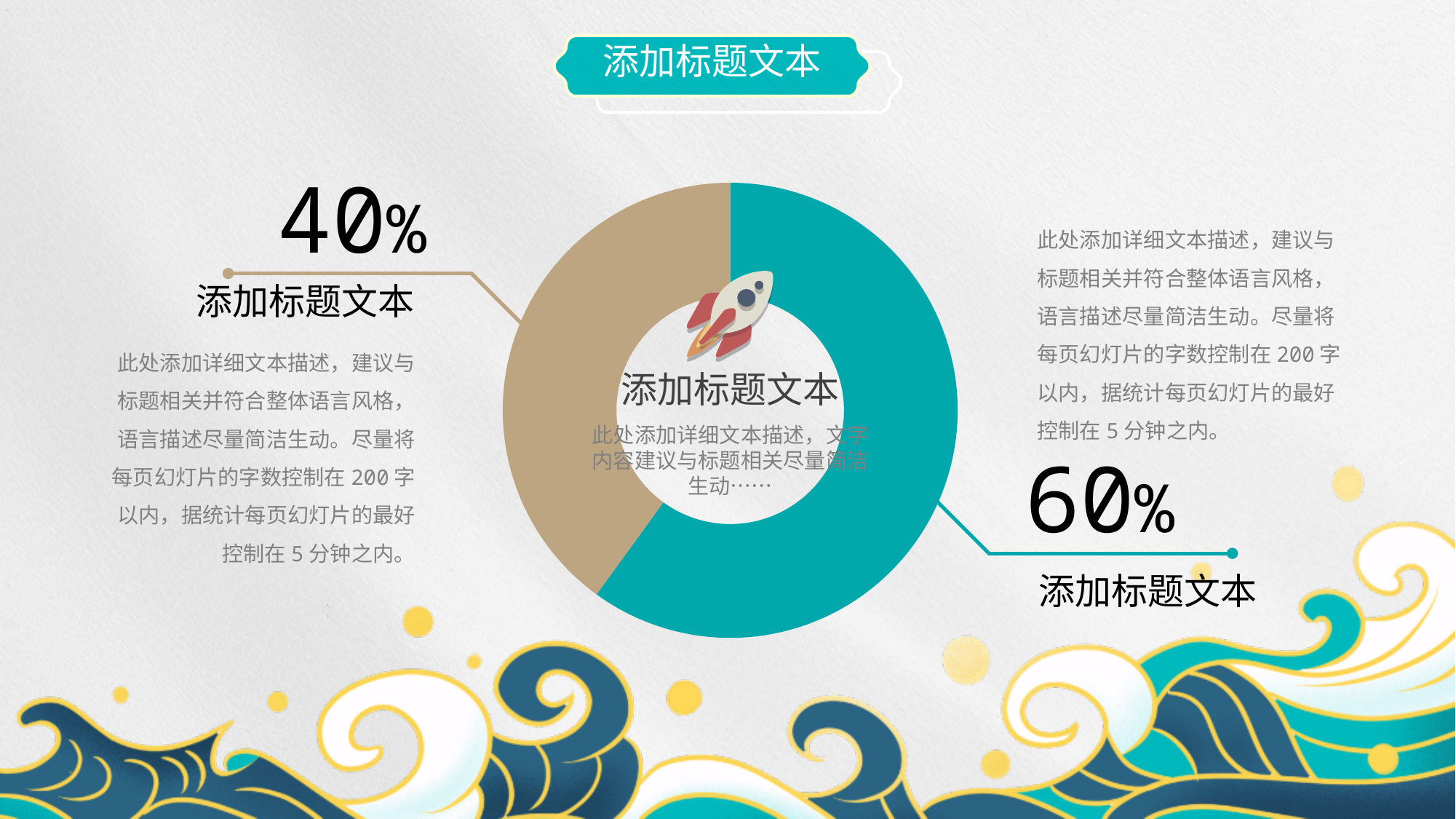

添加标题文本
40%
添加标题文本

### Chart

| Category | 销售额 |
|---|---|
| 百分比 | 60.0 |
| 余下（自动计算） | 40.0 |
此处添加详细文本描述，建议与标题相关并符合整体语言风格，语言描述尽量简洁生动。尽量将每页幻灯片的字数控制在200字以内，据统计每页幻灯片的最好控制在5分钟之内。

添加标题文本
此处添加详细文本描述，文字内容建议与标题相关尽量简洁生动……
此处添加详细文本描述，建议与标题相关并符合整体语言风格，语言描述尽量简洁生动。尽量将每页幻灯片的字数控制在200字以内，据统计每页幻灯片的最好控制在5分钟之内。
60%
添加标题文本